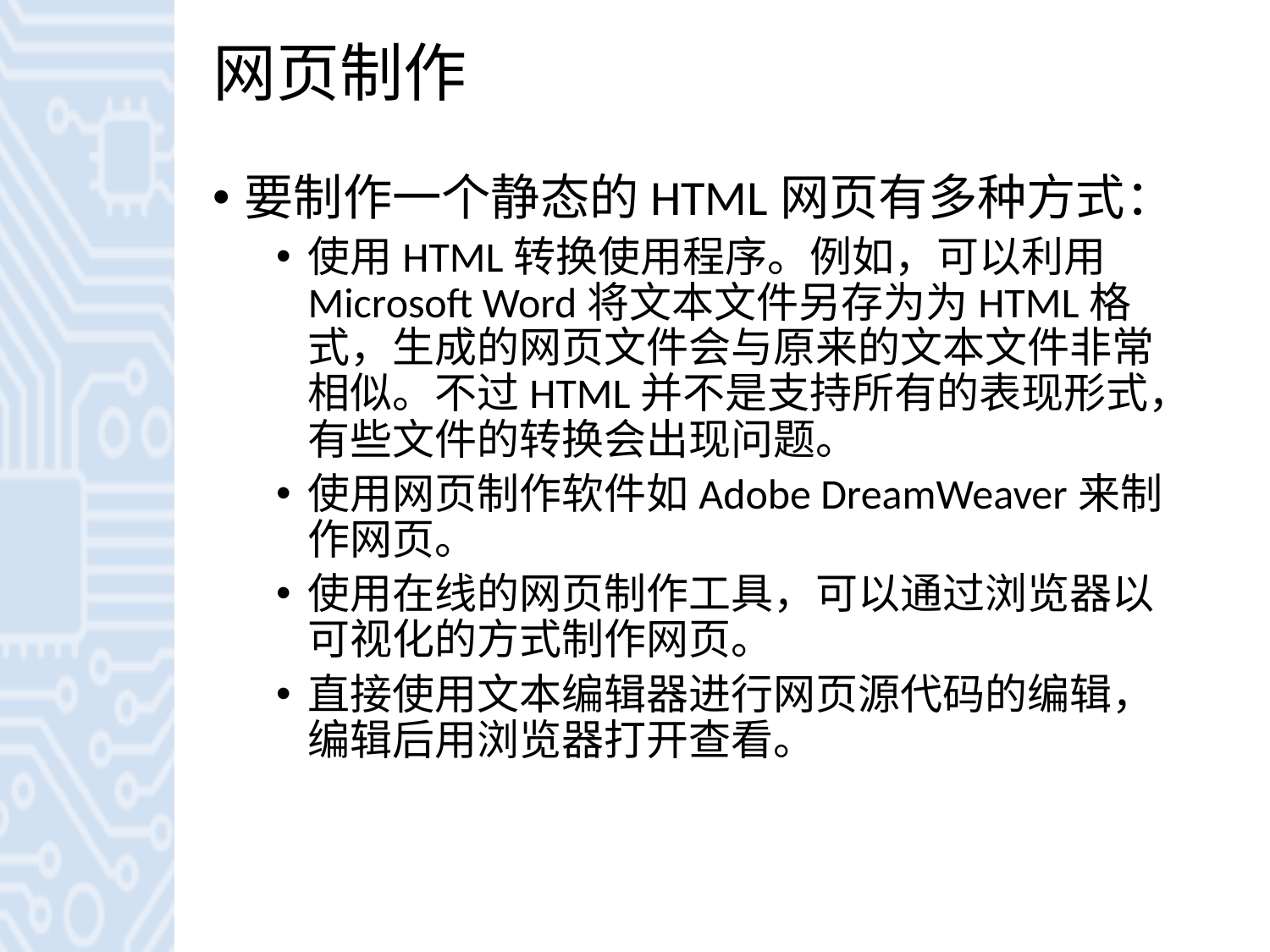

# 网页制作
要制作一个静态的HTML网页有多种方式：
使用HTML转换使用程序。例如，可以利用Microsoft Word将文本文件另存为为HTML格式，生成的网页文件会与原来的文本文件非常相似。不过HTML并不是支持所有的表现形式，有些文件的转换会出现问题。
使用网页制作软件如Adobe DreamWeaver来制作网页。
使用在线的网页制作工具，可以通过浏览器以可视化的方式制作网页。
直接使用文本编辑器进行网页源代码的编辑，编辑后用浏览器打开查看。